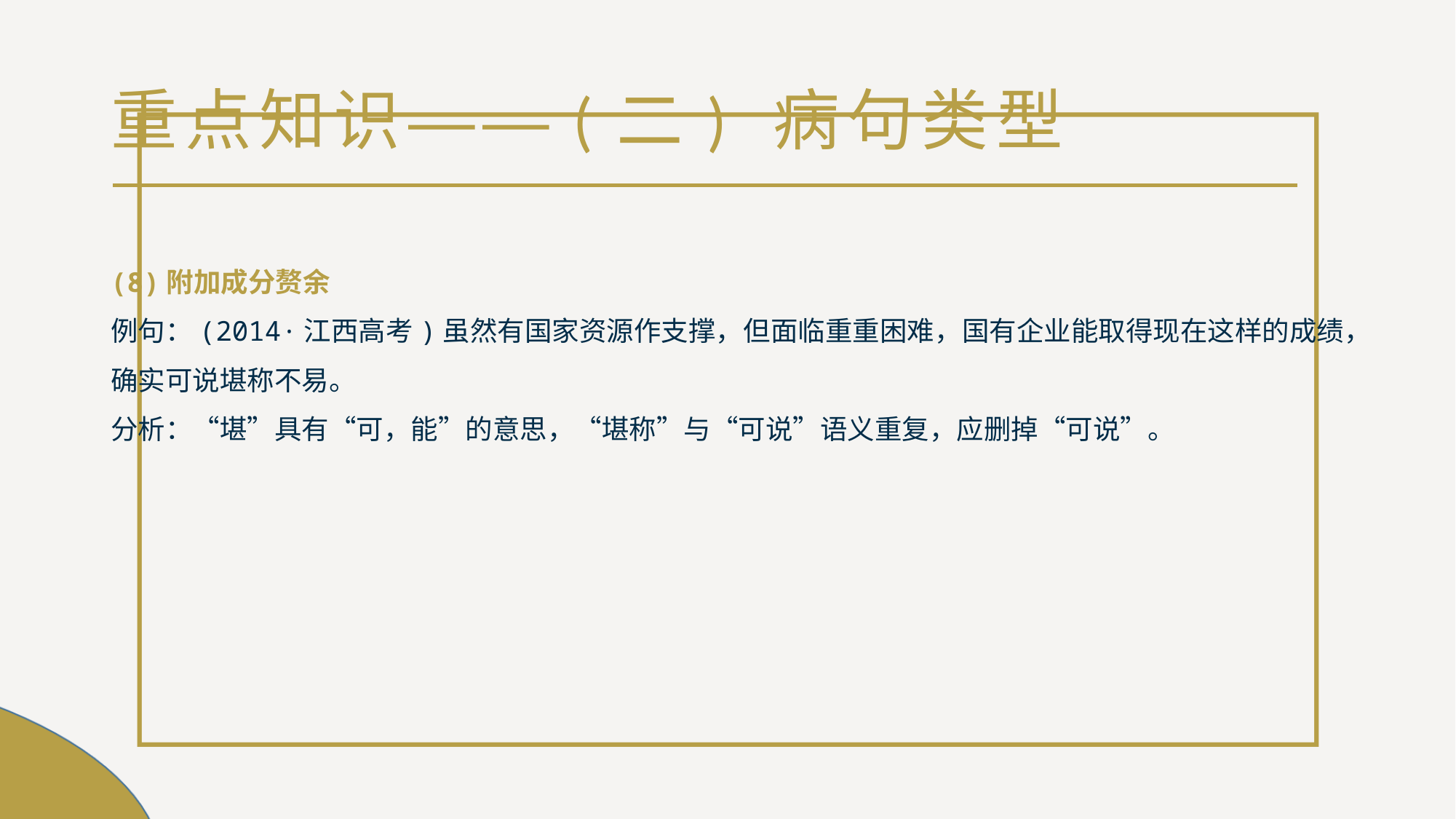

# 重点知识——(二) 病句类型
(8)附加成分赘余
例句：(2014·江西高考)虽然有国家资源作支撑，但面临重重困难，国有企业能取得现在这样的成绩，确实可说堪称不易。
分析：“堪”具有“可，能”的意思，“堪称”与“可说”语义重复，应删掉“可说”。